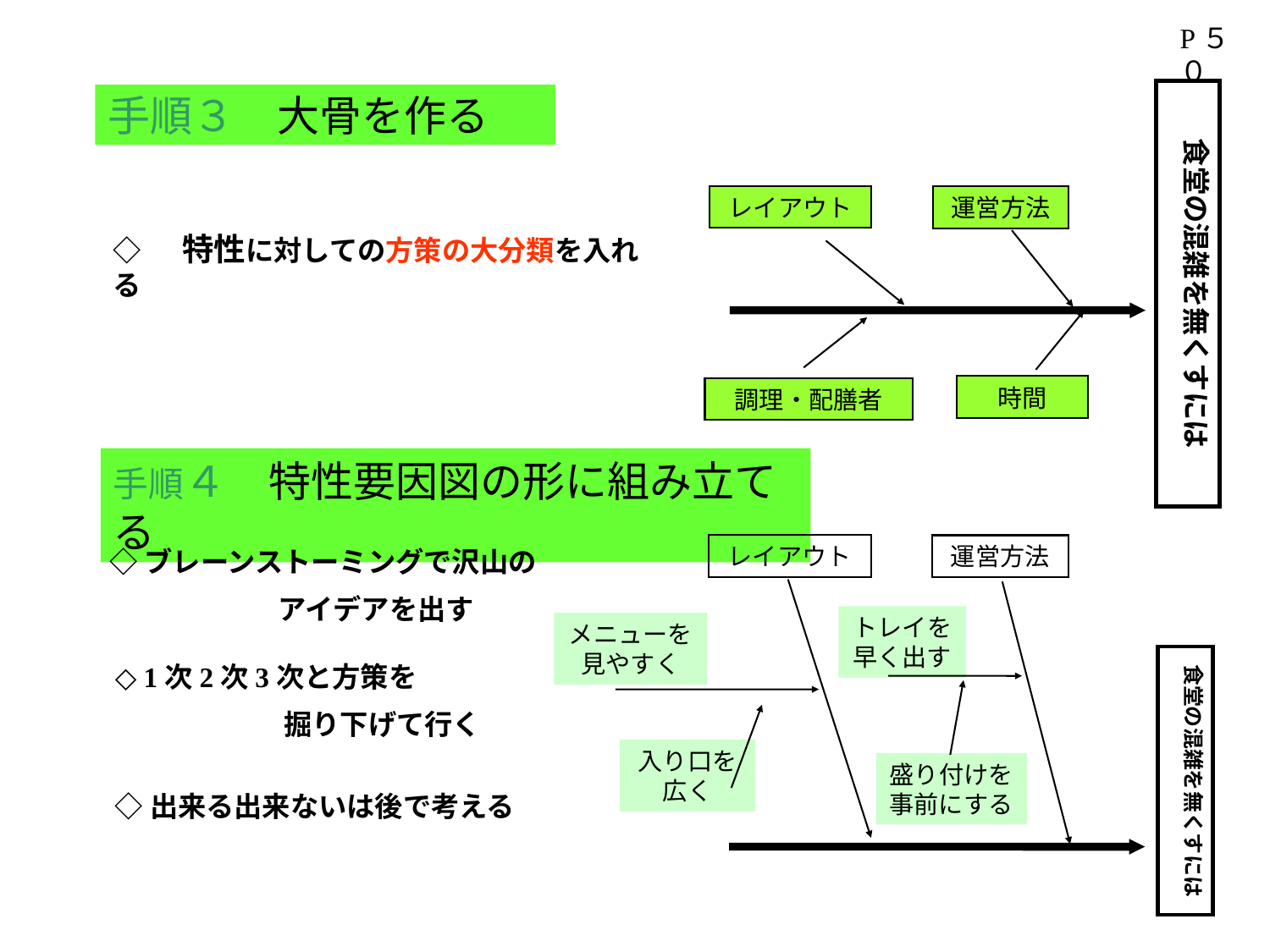

P５０
食堂の混雑を無くすには
手順３　大骨を作る

レイアウト
運営方法
◇ 　特性に対しての方策の大分類を入れる

時間
調理・配膳者
手順４　特性要因図の形に組み立てる
レイアウト
運営方法

食堂の混雑を無くすには

◇ブレーンストーミングで沢山の
　　　　　　アイデアを出す
トレイを早く出す
メニューを見やすく
◇ 1次2次3次と方策を
　　　　　　掘り下げて行く

入り口を広く
盛り付けを事前にする
◇出来る出来ないは後で考える